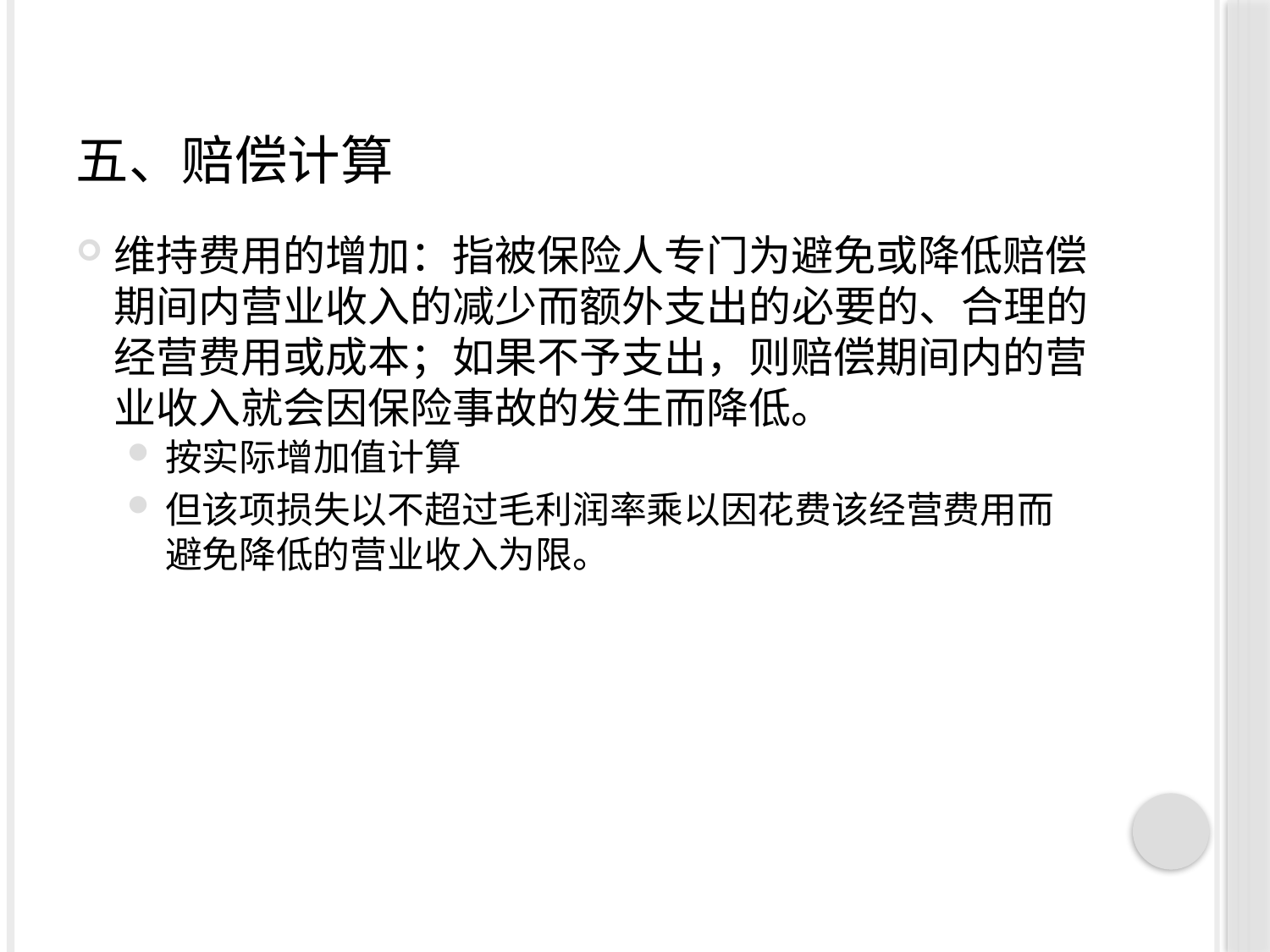

# 五、赔偿计算
维持费用的增加：指被保险人专门为避免或降低赔偿期间内营业收入的减少而额外支出的必要的、合理的经营费用或成本；如果不予支出，则赔偿期间内的营业收入就会因保险事故的发生而降低。
按实际增加值计算
但该项损失以不超过毛利润率乘以因花费该经营费用而避免降低的营业收入为限。